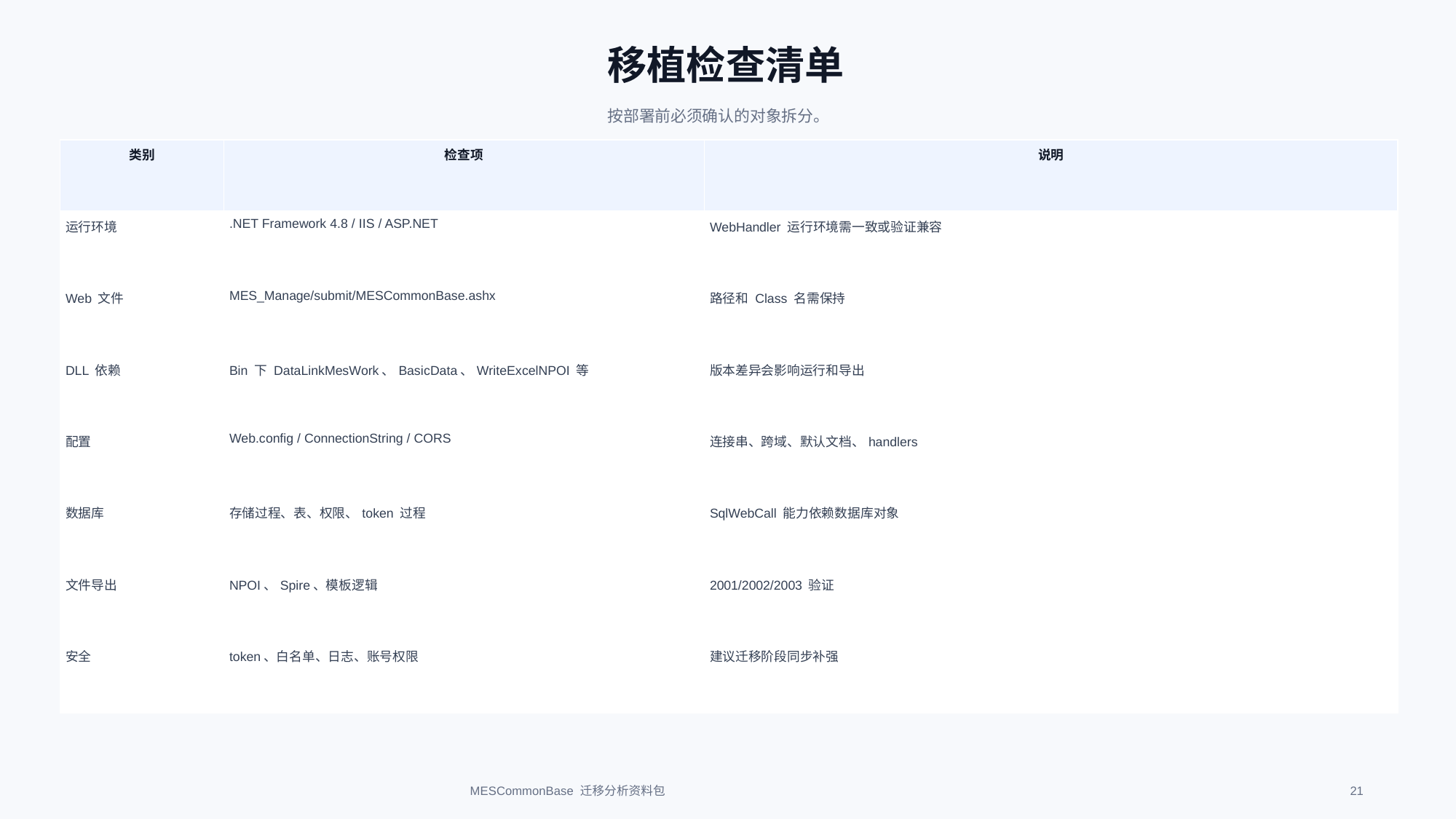

移植检查清单
按部署前必须确认的对象拆分。
| 类别 | 检查项 | 说明 |
| --- | --- | --- |
| 运行环境 | .NET Framework 4.8 / IIS / ASP.NET | WebHandler 运行环境需一致或验证兼容 |
| Web 文件 | MES\_Manage/submit/MESCommonBase.ashx | 路径和 Class 名需保持 |
| DLL 依赖 | Bin 下 DataLinkMesWork、BasicData、WriteExcelNPOI 等 | 版本差异会影响运行和导出 |
| 配置 | Web.config / ConnectionString / CORS | 连接串、跨域、默认文档、handlers |
| 数据库 | 存储过程、表、权限、token 过程 | SqlWebCall 能力依赖数据库对象 |
| 文件导出 | NPOI、Spire、模板逻辑 | 2001/2002/2003 验证 |
| 安全 | token、白名单、日志、账号权限 | 建议迁移阶段同步补强 |
MESCommonBase 迁移分析资料包
21